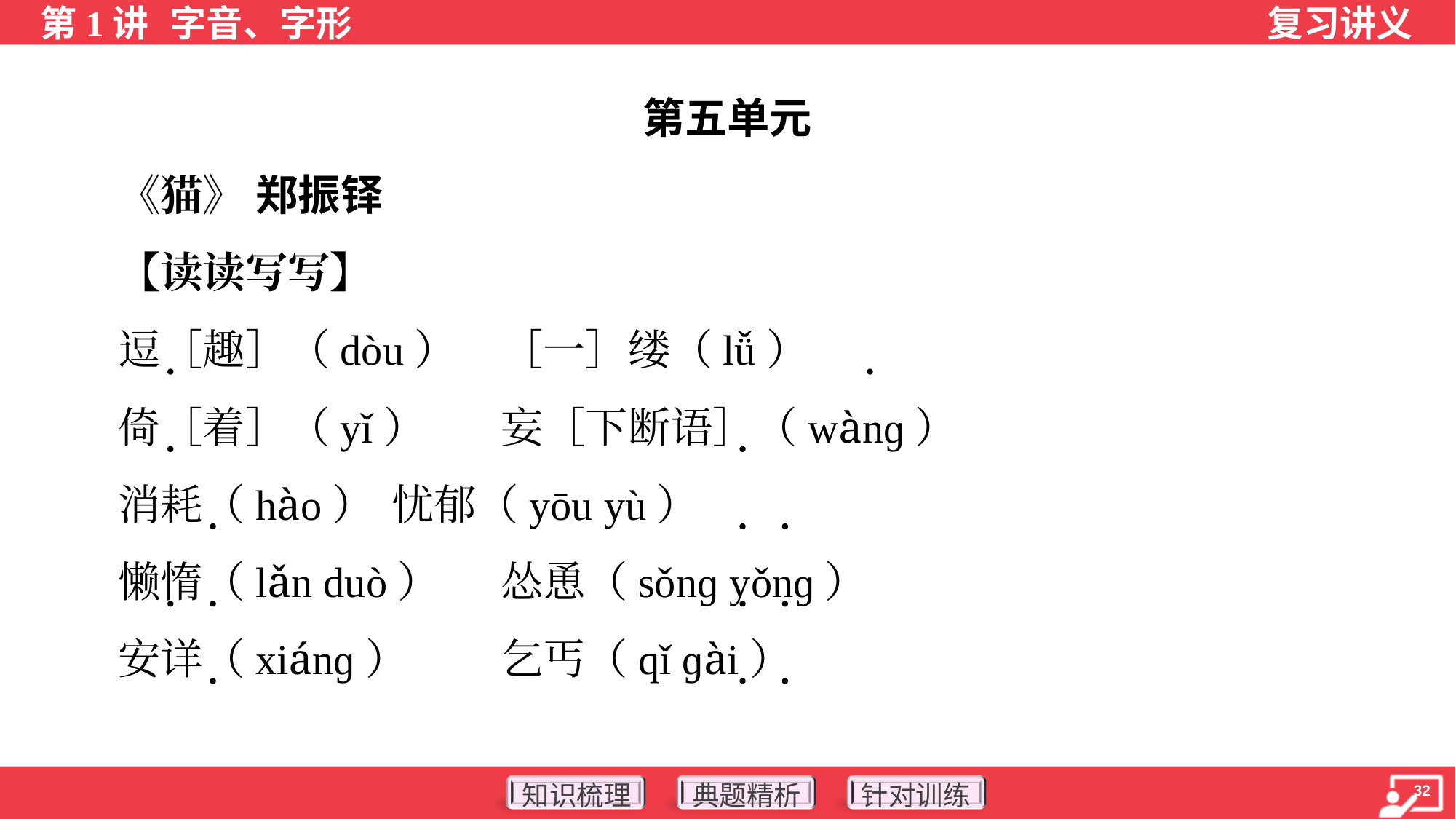

第五单元
    《猫》 郑振铎
    【读读写写】
    逗［趣］（dòu）	［一］缕（lǚ）
    倚［着］（yǐ）	妄［下断语］（wànɡ）
    消耗（hào）	忧郁（yōu yù）
    懒惰（lǎn duò）	怂恿（sǒnɡ yǒnɡ）
    安详（xiánɡ）	乞丐（qǐ ɡài）